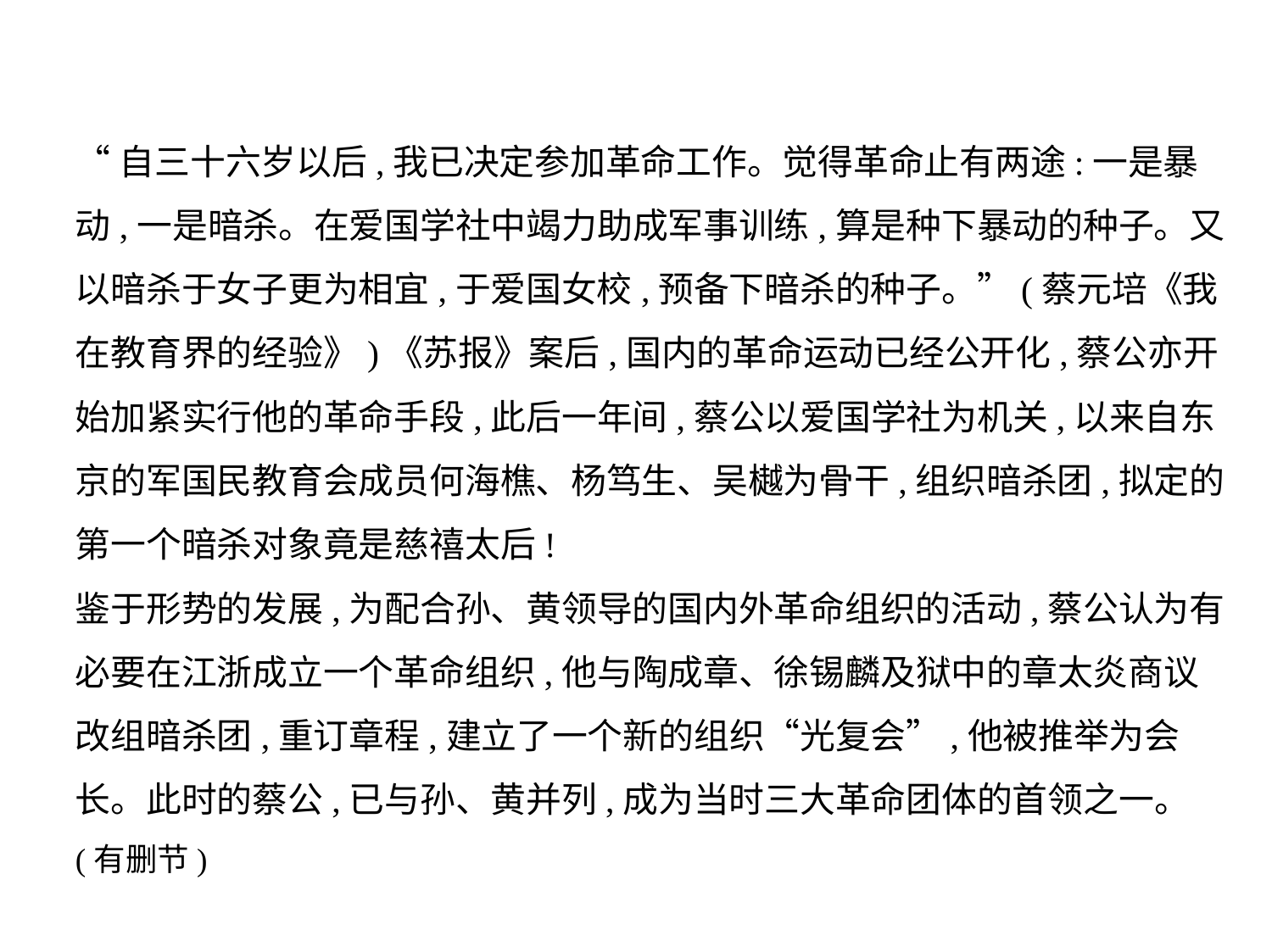

“自三十六岁以后,我已决定参加革命工作。觉得革命止有两途:一是暴
动,一是暗杀。在爱国学社中竭力助成军事训练,算是种下暴动的种子。又
以暗杀于女子更为相宜,于爱国女校,预备下暗杀的种子。”(蔡元培《我
在教育界的经验》)《苏报》案后,国内的革命运动已经公开化,蔡公亦开
始加紧实行他的革命手段,此后一年间,蔡公以爱国学社为机关,以来自东
京的军国民教育会成员何海樵、杨笃生、吴樾为骨干,组织暗杀团,拟定的
第一个暗杀对象竟是慈禧太后!
鉴于形势的发展,为配合孙、黄领导的国内外革命组织的活动,蔡公认为有
必要在江浙成立一个革命组织,他与陶成章、徐锡麟及狱中的章太炎商议
改组暗杀团,重订章程,建立了一个新的组织“光复会”,他被推举为会
长。此时的蔡公,已与孙、黄并列,成为当时三大革命团体的首领之一。
(有删节)